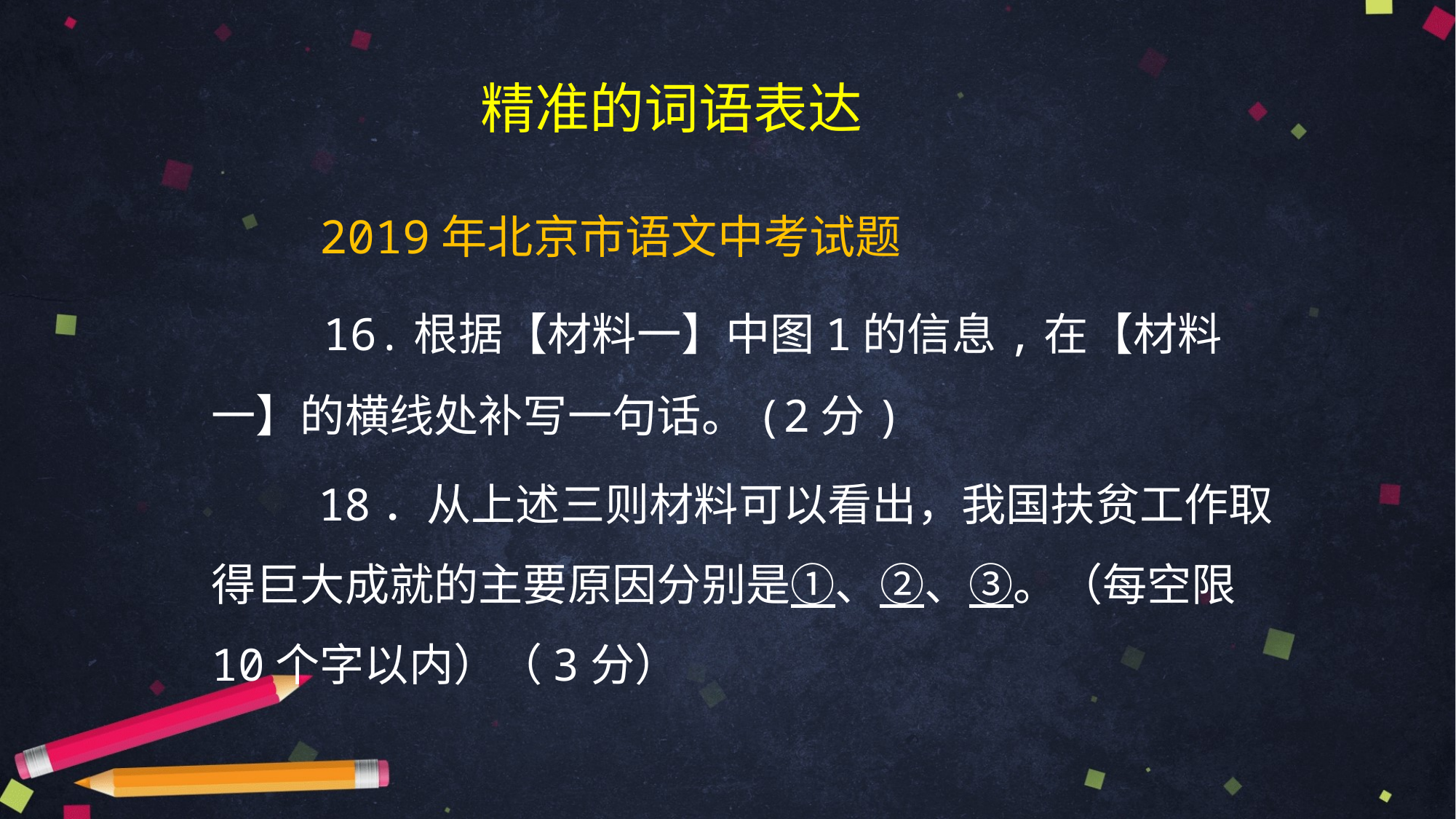

精准的词语表达
  2019年北京市语文中考试题
  16.根据【材料一】中图1的信息,在【材料一】的横线处补写一句话。(2分)
  18．从上述三则材料可以看出，我国扶贫工作取得巨大成就的主要原因分别是①、②、③。（每空限10个字以内）（3分）